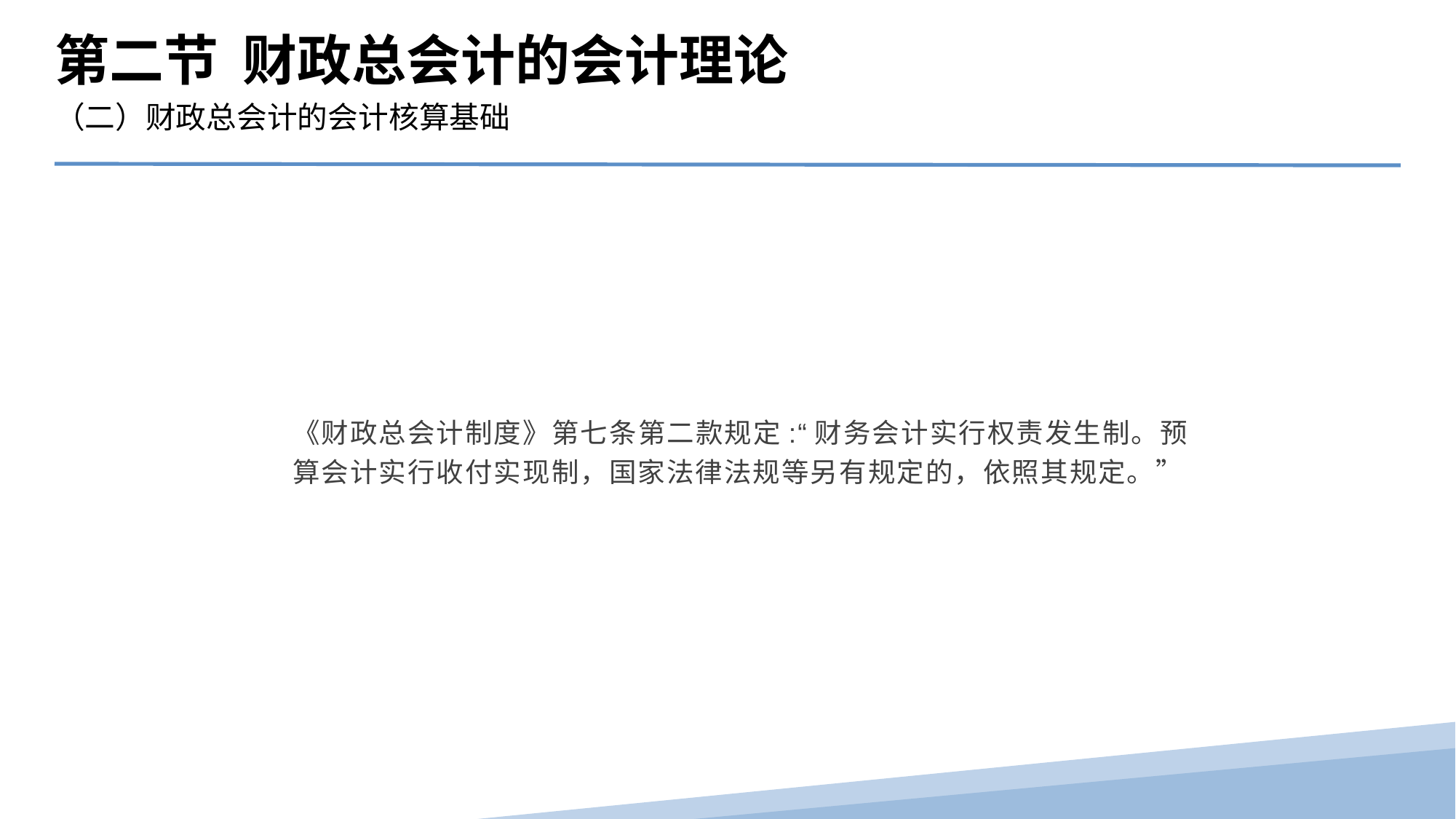

第二节  财政总会计的会计理论
（二）财政总会计的会计核算基础
《财政总会计制度》第七条第二款规定:“财务会计实行权责发生制。预算会计实行收付实现制，国家法律法规等另有规定的，依照其规定。”